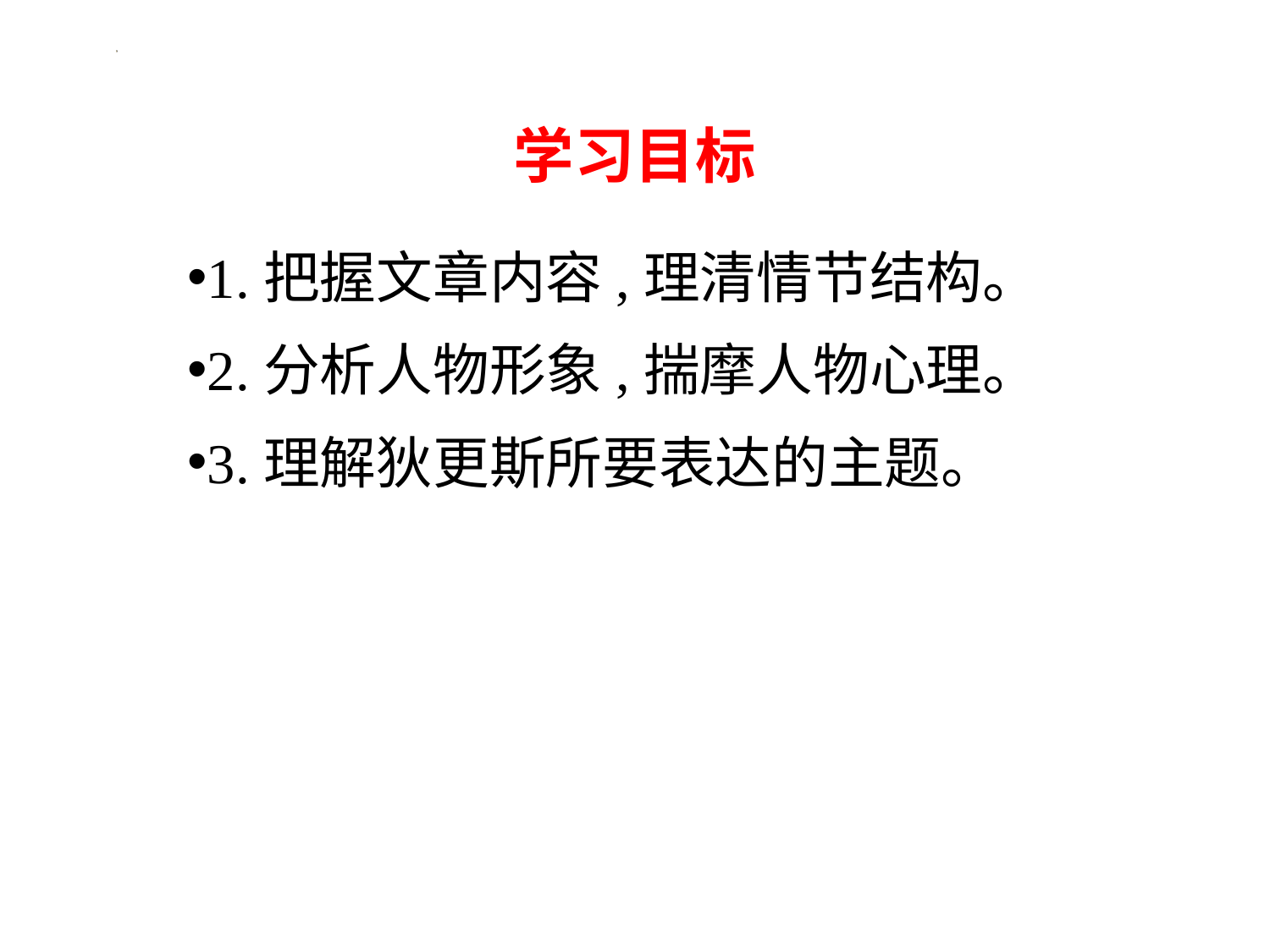

# 学习目标
1.把握文章内容,理清情节结构。
2.分析人物形象,揣摩人物心理。
3.理解狄更斯所要表达的主题。